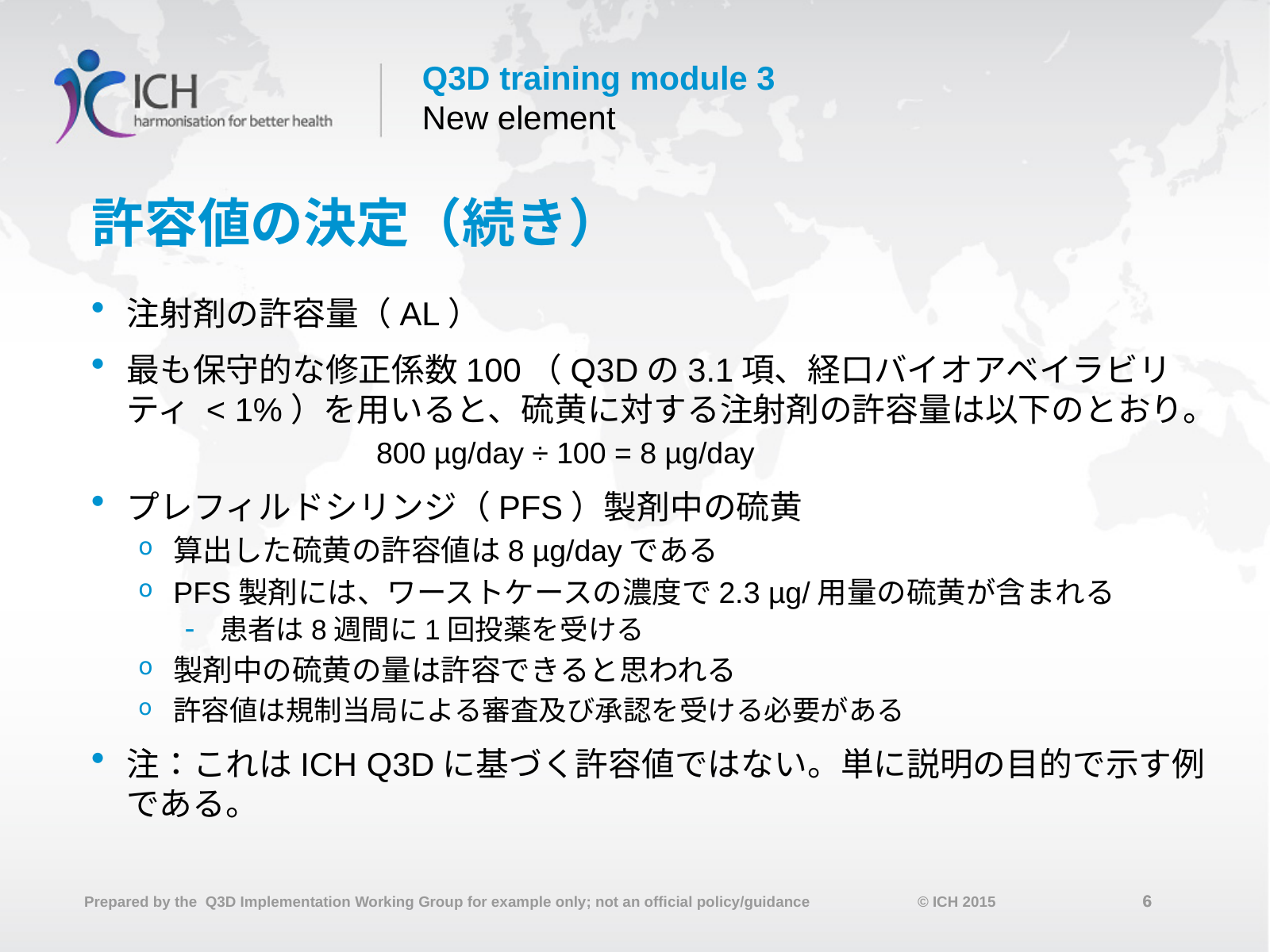

# 許容値の決定（続き）
注射剤の許容量（AL）
最も保守的な修正係数100（Q3Dの3.1項、経口バイオアベイラビリティ < 1%）を用いると、硫黄に対する注射剤の許容量は以下のとおり。
		800 µg/day ÷ 100 = 8 µg/day
プレフィルドシリンジ（PFS）製剤中の硫黄
算出した硫黄の許容値は8 µg/dayである
PFS製剤には、ワーストケースの濃度で2.3 µg/用量の硫黄が含まれる
患者は8週間に1回投薬を受ける
製剤中の硫黄の量は許容できると思われる
許容値は規制当局による審査及び承認を受ける必要がある
注：これはICH Q3Dに基づく許容値ではない。単に説明の目的で示す例である。